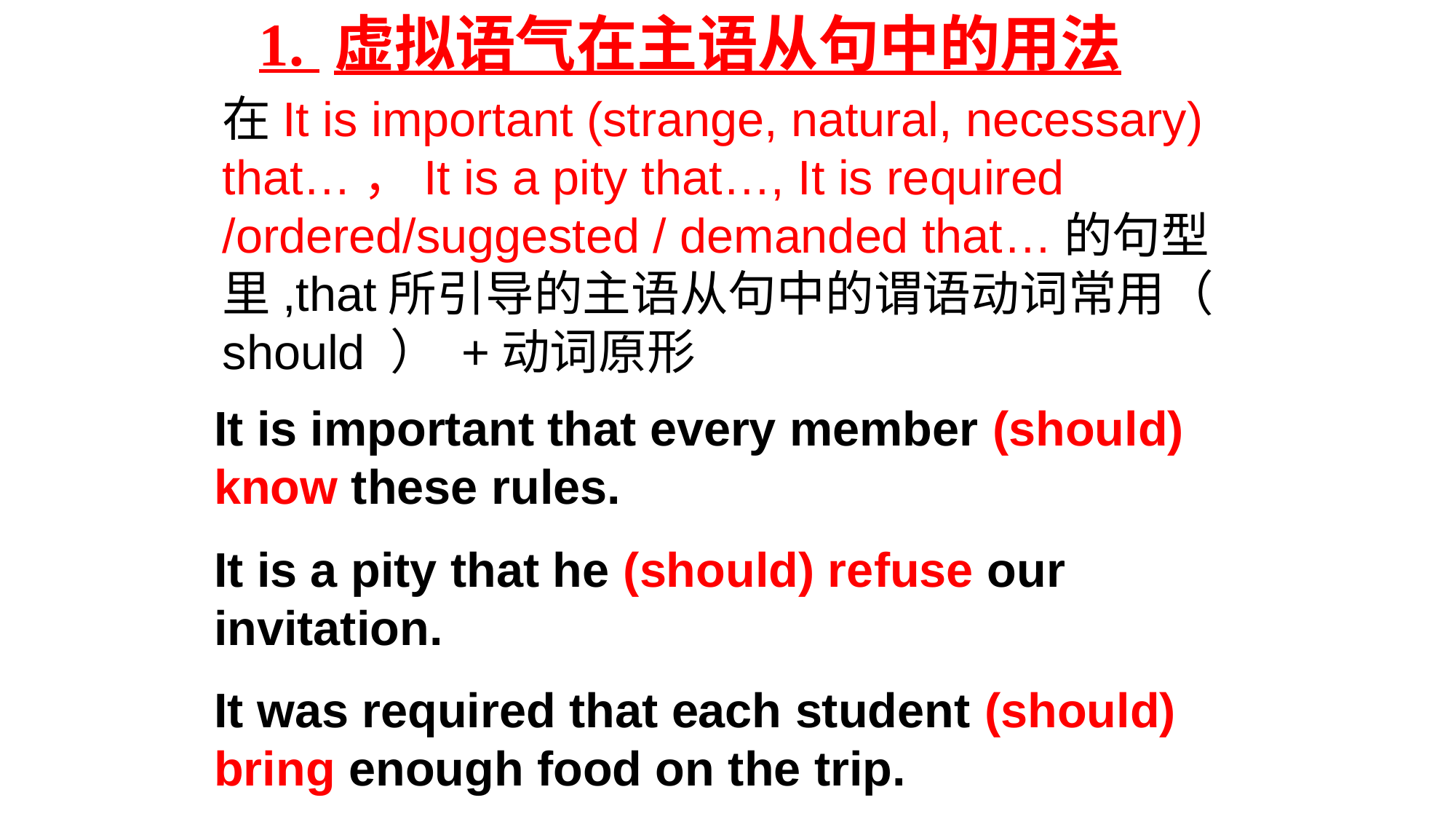

1. 虚拟语气在主语从句中的用法
在It is important (strange, natural, necessary) that…，It is a pity that…, It is required /ordered/suggested / demanded that…的句型里,that所引导的主语从句中的谓语动词常用（ should ） +动词原形
It is important that every member (should) know these rules.
It is a pity that he (should) refuse our invitation.
It was required that each student (should)  bring enough food on the trip.